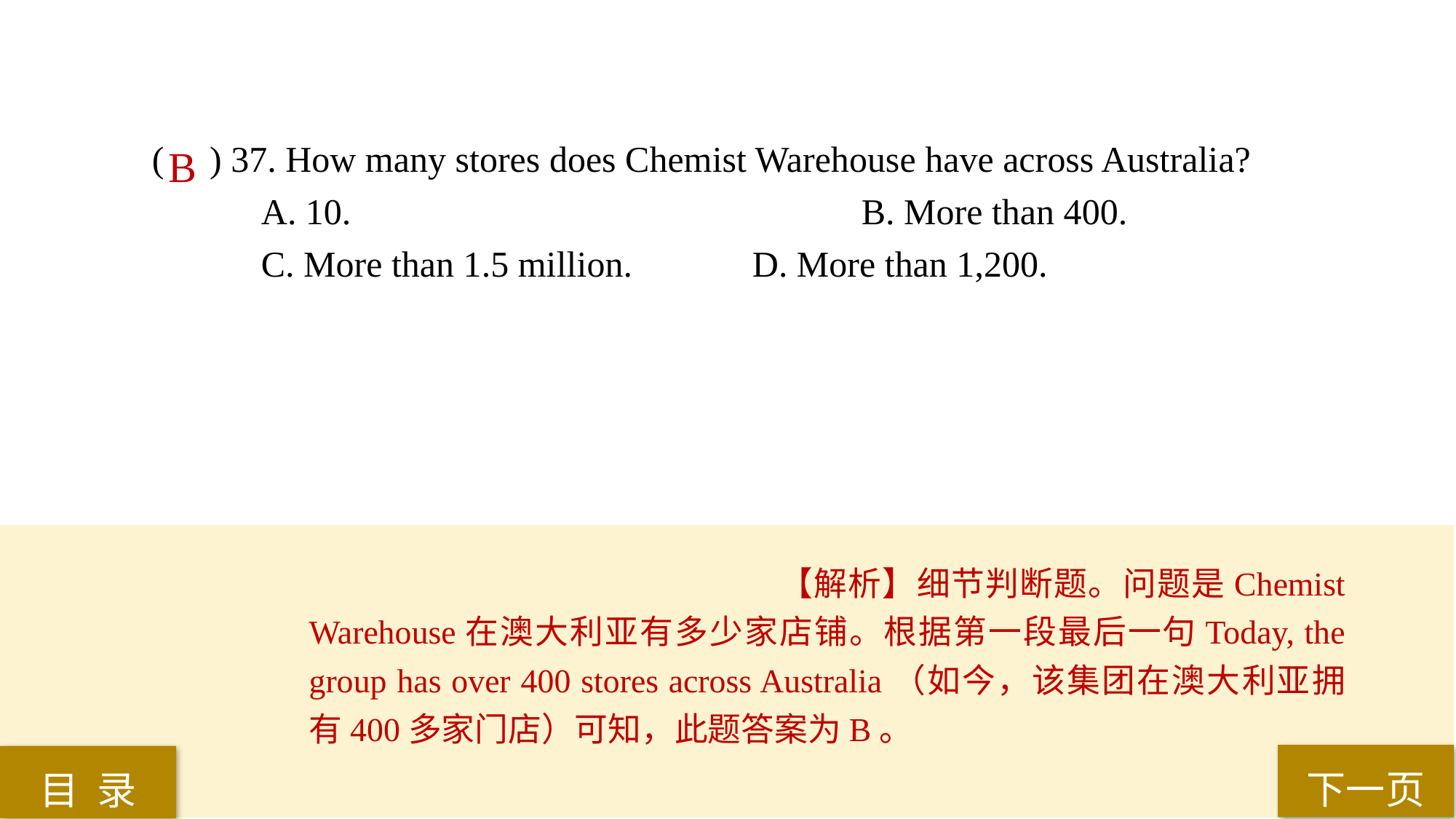

(     ) 37. How many stores does Chemist Warehouse have across Australia?
A. 10. 					B. More than 400.
C. More than 1.5 million. 		D. More than 1,200.
B
【解析】细节判断题。问题是Chemist Warehouse在澳大利亚有多少家店铺。根据第一段最后一句Today, the group has over 400 stores across Australia（如今，该集团在澳大利亚拥有400多家门店）可知，此题答案为B。